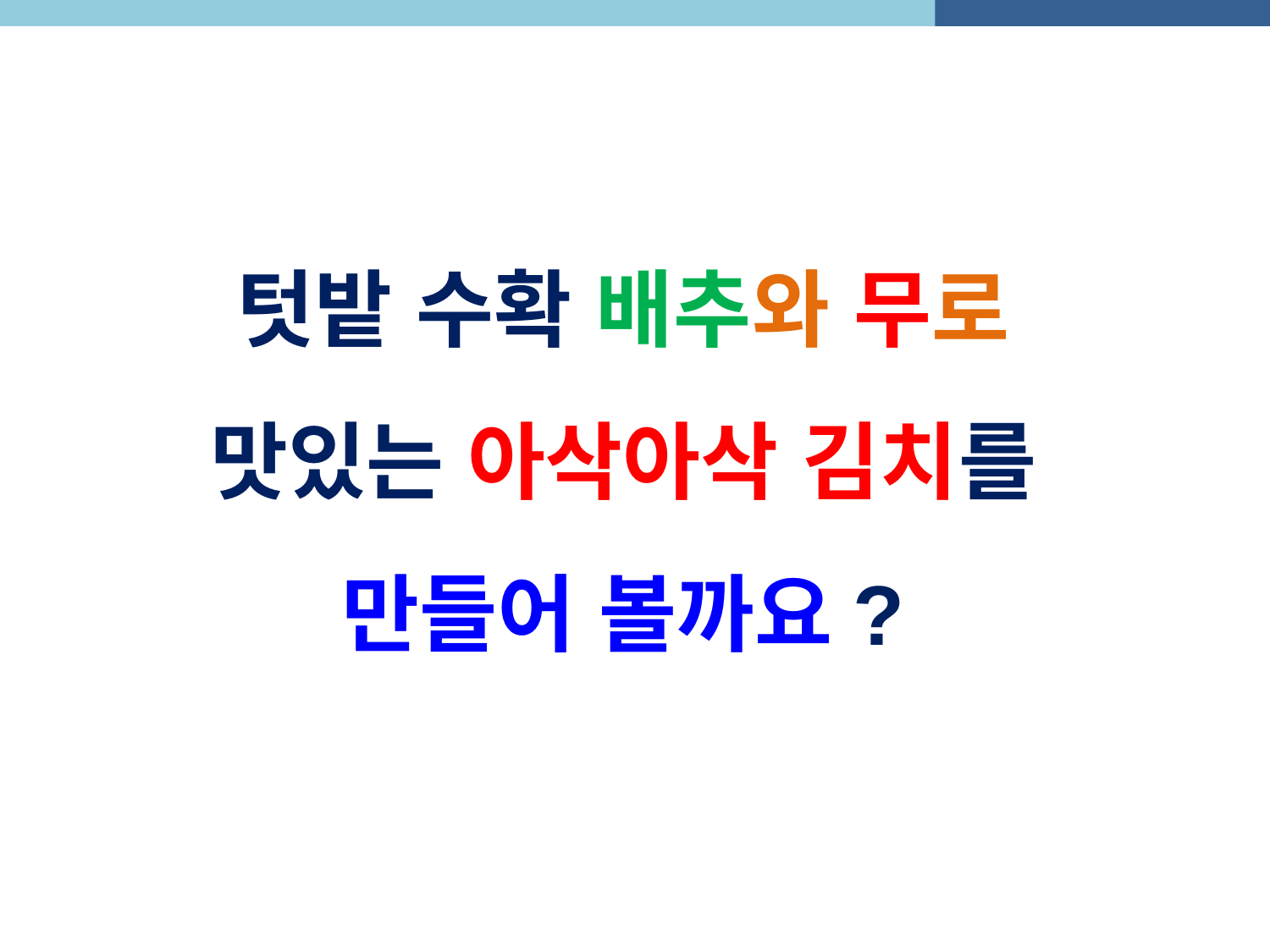

텃밭 수확 배추와 무로
맛있는 아삭아삭 김치를
만들어 볼까요?